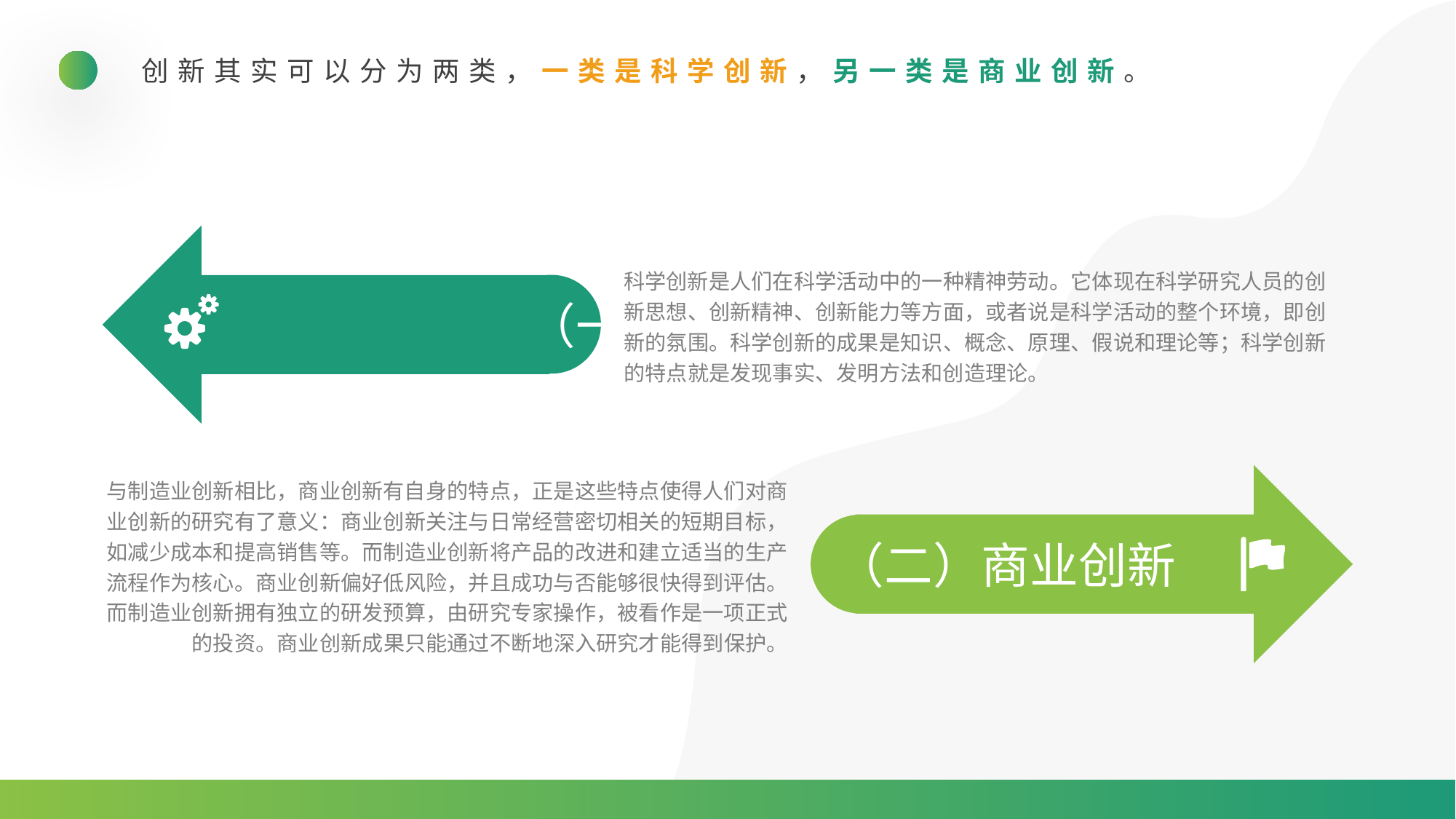

创新其实可以分为两类，一类是科学创新，另一类是商业创新。

（一）科学创新
科学创新是人们在科学活动中的一种精神劳动。它体现在科学研究人员的创新思想、创新精神、创新能力等方面，或者说是科学活动的整个环境，即创新的氛围。科学创新的成果是知识、概念、原理、假说和理论等；科学创新的特点就是发现事实、发明方法和创造理论。

（二）商业创新
与制造业创新相比，商业创新有自身的特点，正是这些特点使得人们对商业创新的研究有了意义：商业创新关注与日常经营密切相关的短期目标，如减少成本和提高销售等。而制造业创新将产品的改进和建立适当的生产流程作为核心。商业创新偏好低风险，并且成功与否能够很快得到评估。而制造业创新拥有独立的研发预算，由研究专家操作，被看作是一项正式的投资。商业创新成果只能通过不断地深入研究才能得到保护。